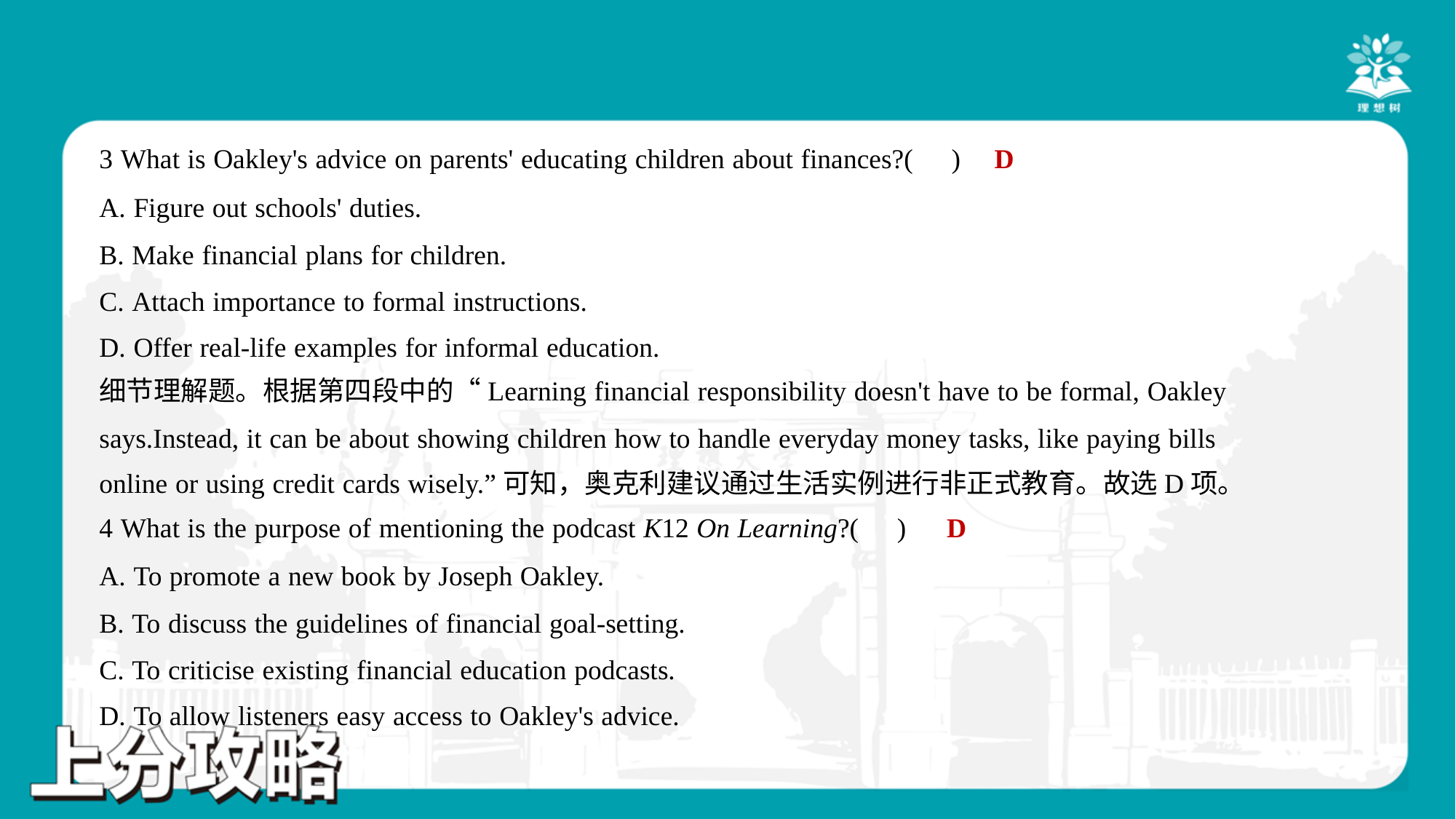

D
3 What is Oakley's advice on parents' educating children about finances?(     )
A. Figure out schools' duties.
B. Make financial plans for children.
C. Attach importance to formal instructions.
D. Offer real-life examples for informal education.
细节理解题。根据第四段中的“Learning financial responsibility doesn't have to be formal, Oakley
says.Instead, it can be about showing children how to handle everyday money tasks, like paying bills
online or using credit cards wisely.”可知，奥克利建议通过生活实例进行非正式教育。故选D项。
D
4 What is the purpose of mentioning the podcast K12 On Learning?(     )
A. To promote a new book by Joseph Oakley.
B. To discuss the guidelines of financial goal-setting.
C. To criticise existing financial education podcasts.
D. To allow listeners easy access to Oakley's advice.